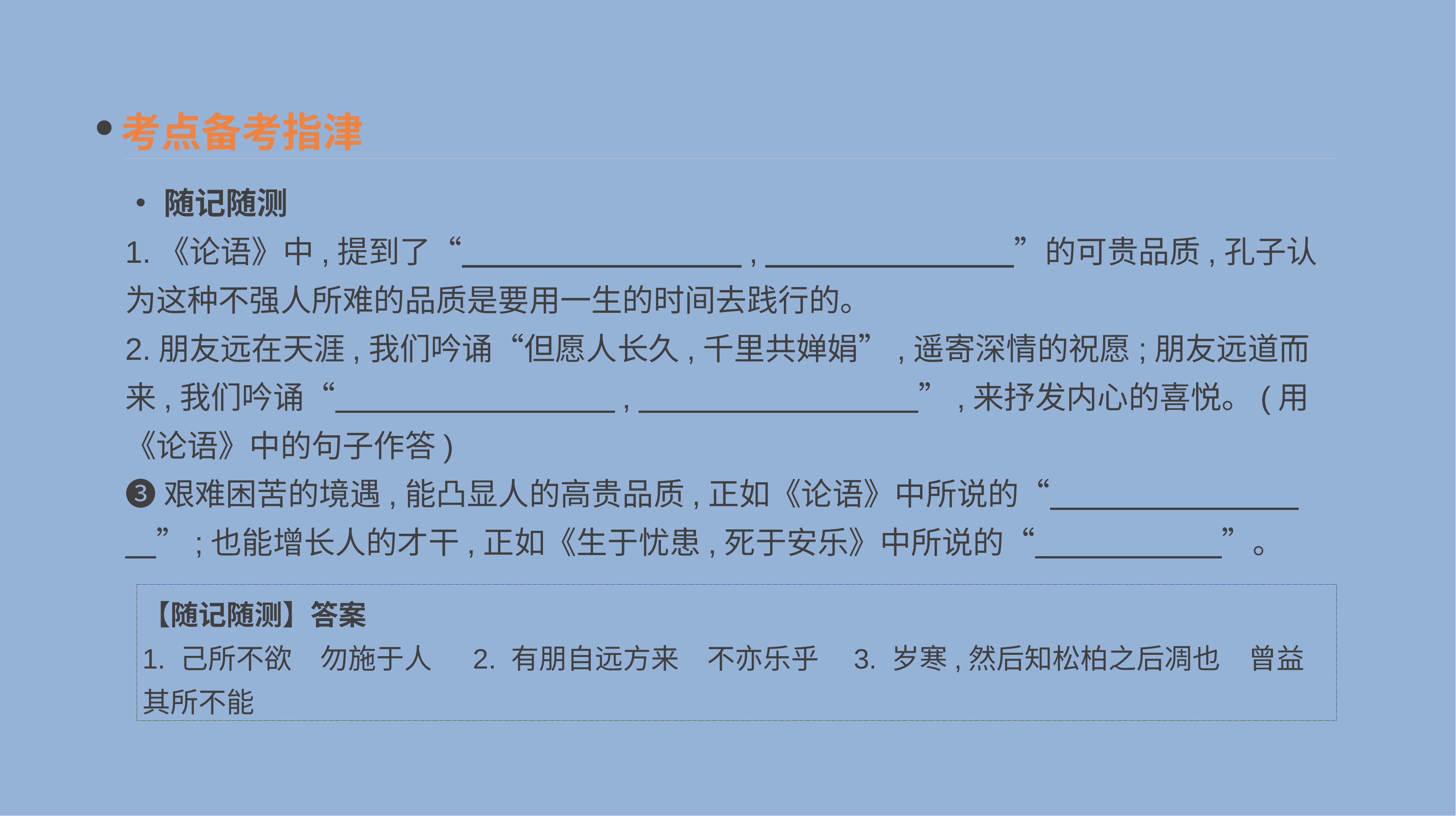

考点备考指津

•随记随测
1.《论语》中,提到了“　　　　　　　　　,　　　　　　　　”的可贵品质,孔子认为这种不强人所难的品质是要用一生的时间去践行的。
2.朋友远在天涯,我们吟诵“但愿人长久,千里共婵娟”,遥寄深情的祝愿;朋友远道而来,我们吟诵“　　　　　　　　　,　　　　　　　　　”,来抒发内心的喜悦。(用《论语》中的句子作答)
❸艰难困苦的境遇,能凸显人的高贵品质,正如《论语》中所说的“　　　　　　　　　”;也能增长人的才干,正如《生于忧患,死于安乐》中所说的“　　　　　　”。

【随记随测】答案
1. 己所不欲　勿施于人　 2. 有朋自远方来　不亦乐乎　3. 岁寒,然后知松柏之后凋也　曾益其所不能